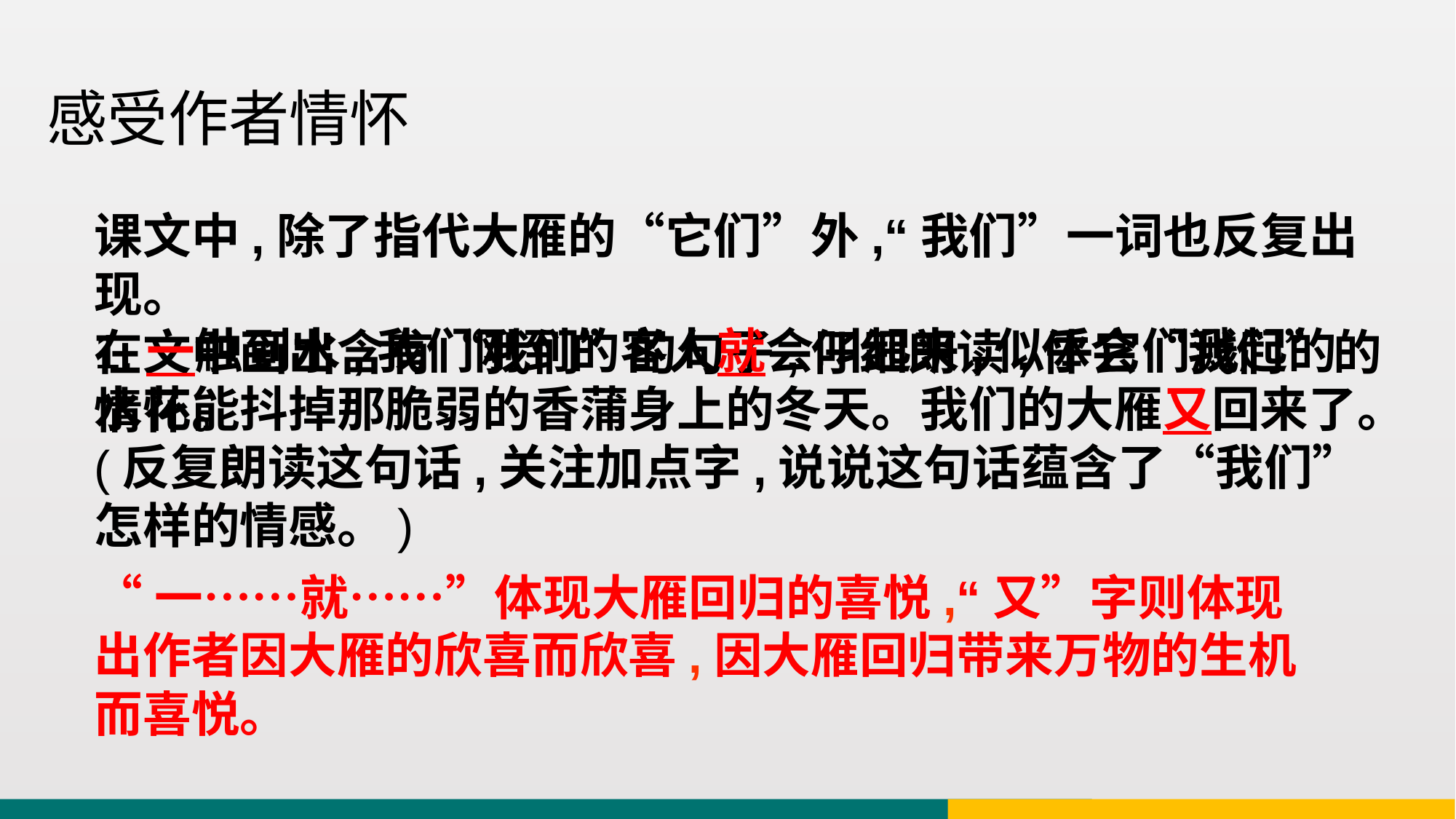

感受作者情怀
课文中,除了指代大雁的“它们”外,“我们”一词也反复出现。
在文中画出含有“我们”的句子,仔细朗读,体会“我们”的情怀。
1.一触到水,我们刚到的客人就会叫起来,似乎它们溅起的水花能抖掉那脆弱的香蒲身上的冬天。我们的大雁又回来了。(反复朗读这句话,关注加点字,说说这句话蕴含了“我们”怎样的情感。)
“一……就……”体现大雁回归的喜悦,“又”字则体现出作者因大雁的欣喜而欣喜,因大雁回归带来万物的生机而喜悦。